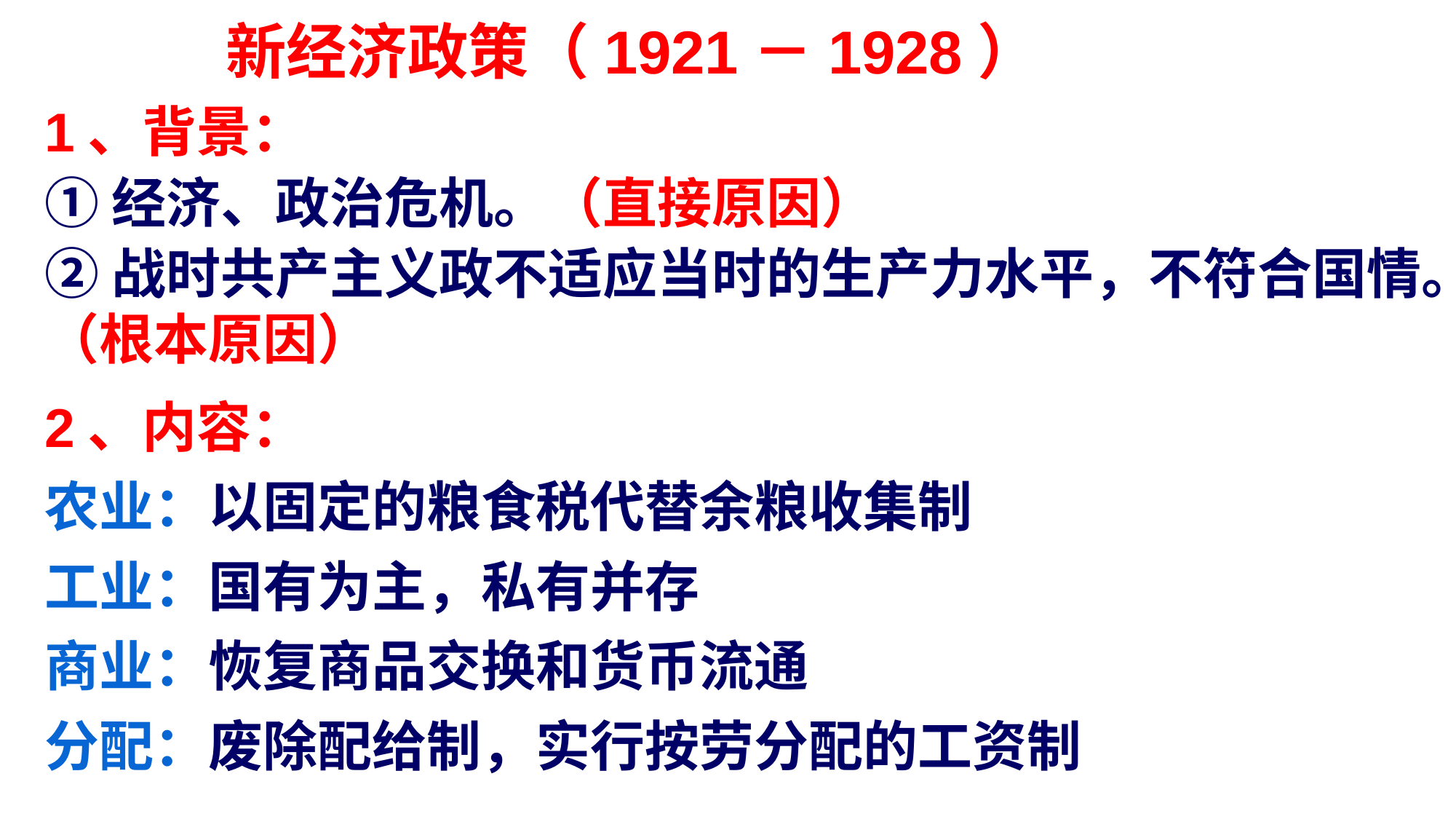

新经济政策（1921－1928）
1、背景：
①经济、政治危机。（直接原因）
②战时共产主义政不适应当时的生产力水平，不符合国情。（根本原因）

2、内容：
农业：以固定的粮食税代替余粮收集制
工业：国有为主，私有并存
商业：恢复商品交换和货币流通
分配：废除配给制，实行按劳分配的工资制